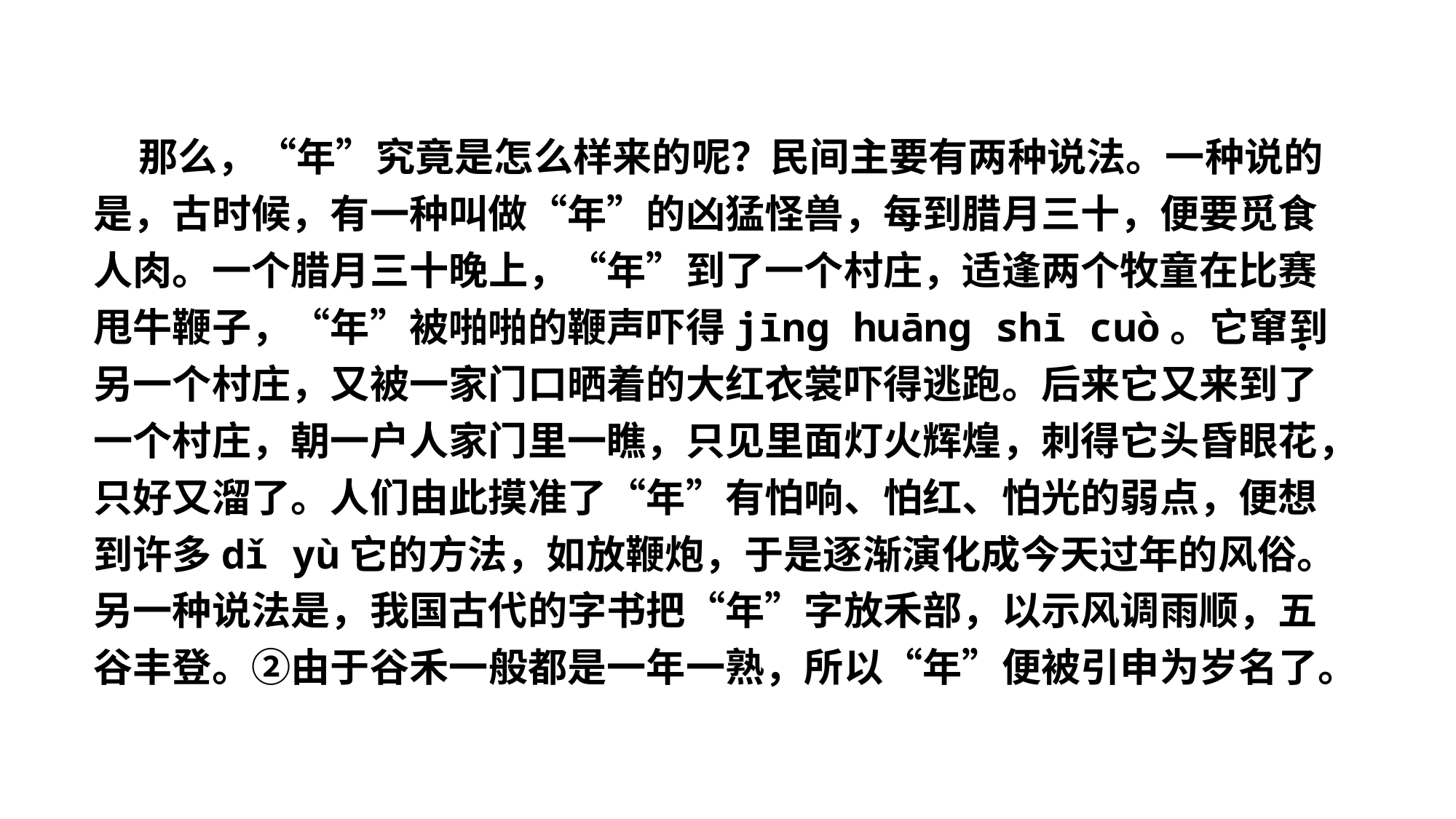

那么，“年”究竟是怎么样来的呢？民间主要有两种说法。一种说的是，古时候，有一种叫做“年”的凶猛怪兽，每到腊月三十，便要觅食人肉。一个腊月三十晚上，“年”到了一个村庄，适逢两个牧童在比赛甩牛鞭子，“年”被啪啪的鞭声吓得jīng huāng shī cuò。它窜到另一个村庄，又被一家门口晒着的大红衣裳吓得逃跑。后来它又来到了一个村庄，朝一户人家门里一瞧，只见里面灯火辉煌，刺得它头昏眼花，只好又溜了。人们由此摸准了“年”有怕响、怕红、怕光的弱点，便想到许多dǐ yù它的方法，如放鞭炮，于是逐渐演化成今天过年的风俗。另一种说法是，我国古代的字书把“年”字放禾部，以示风调雨顺，五谷丰登。②由于谷禾一般都是一年一熟，所以“年”便被引申为岁名了。
•